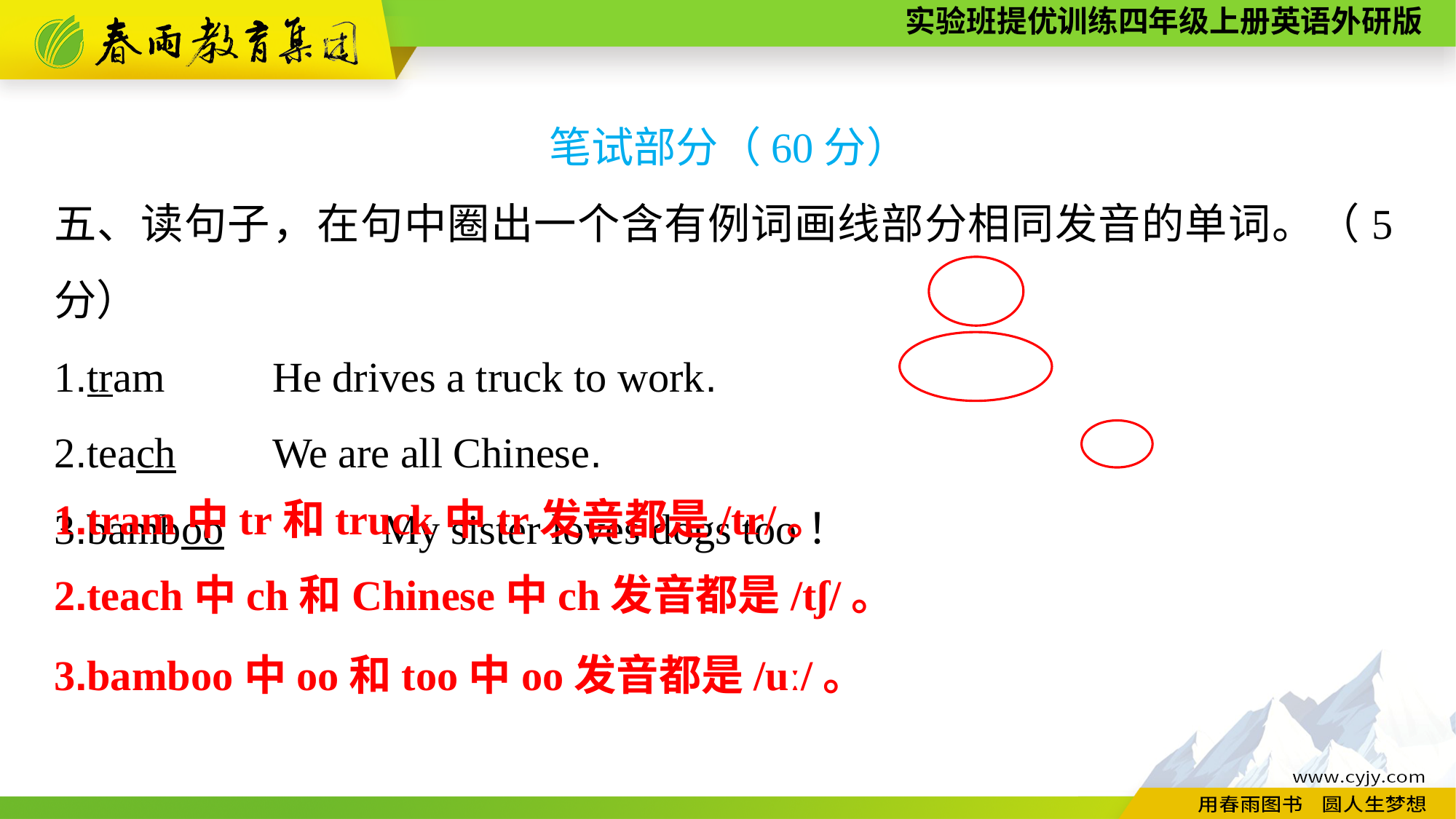

笔试部分（60分）
五、读句子，在句中圈出一个含有例词画线部分相同发音的单词。（5分）
1.tram	He drives a truck to work.
2.teach　　	We are all Chinese.
3.bamboo　　	My sister loves dogs too！

1.tram中tr和truck中tr发音都是/tr/。
2.teach中ch和Chinese中ch发音都是/tʃ/。
3.bamboo中oo和too中oo发音都是/uː/。